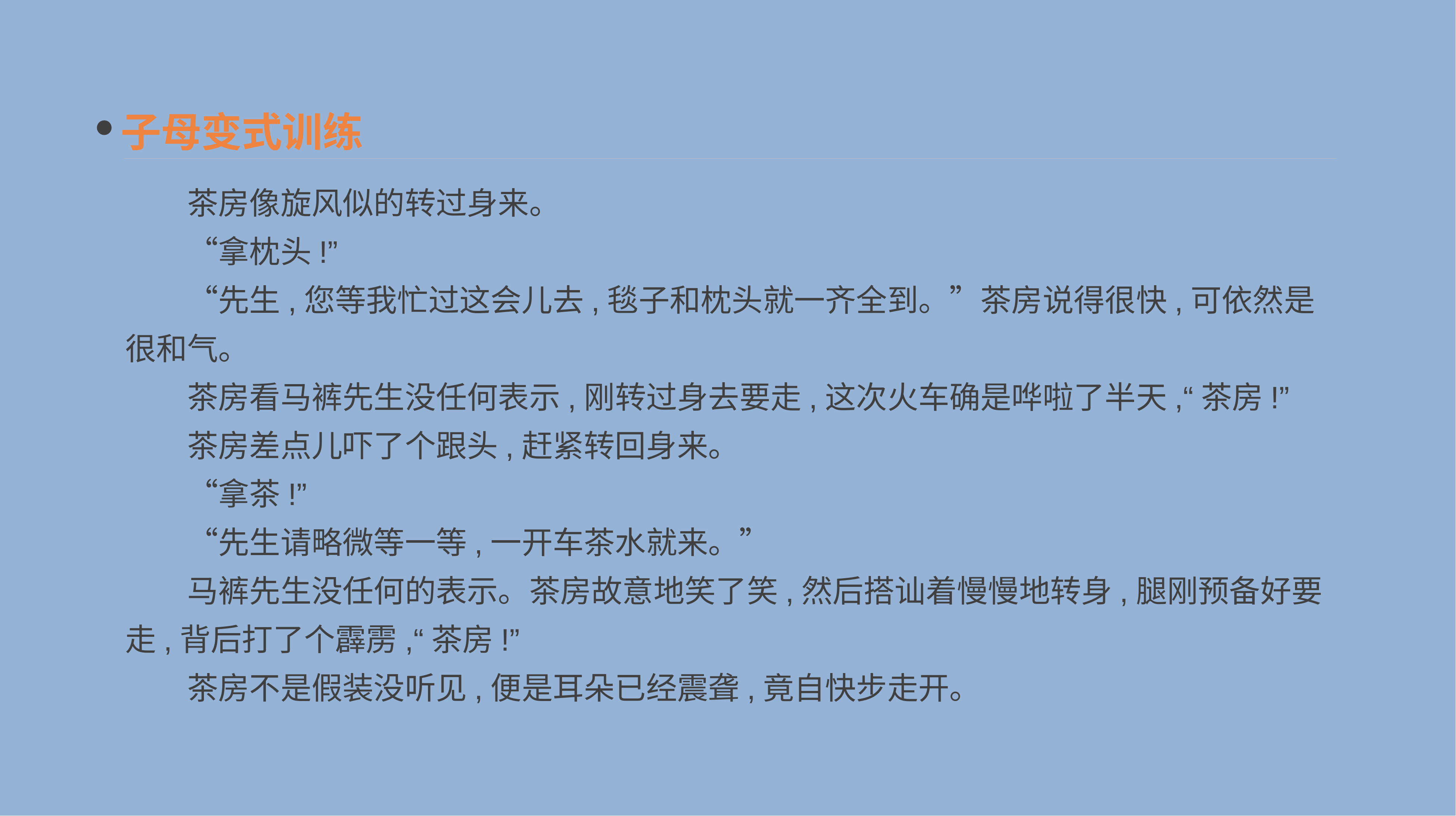

子母变式训练

　　茶房像旋风似的转过身来。
　　“拿枕头!”
　　“先生,您等我忙过这会儿去,毯子和枕头就一齐全到。”茶房说得很快,可依然是很和气。
　　茶房看马裤先生没任何表示,刚转过身去要走,这次火车确是哗啦了半天,“茶房!”
　　茶房差点儿吓了个跟头,赶紧转回身来。
　　“拿茶!”
　　“先生请略微等一等,一开车茶水就来。”
　　马裤先生没任何的表示。茶房故意地笑了笑,然后搭讪着慢慢地转身,腿刚预备好要走,背后打了个霹雳,“茶房!”
　　茶房不是假装没听见,便是耳朵已经震聋,竟自快步走开。